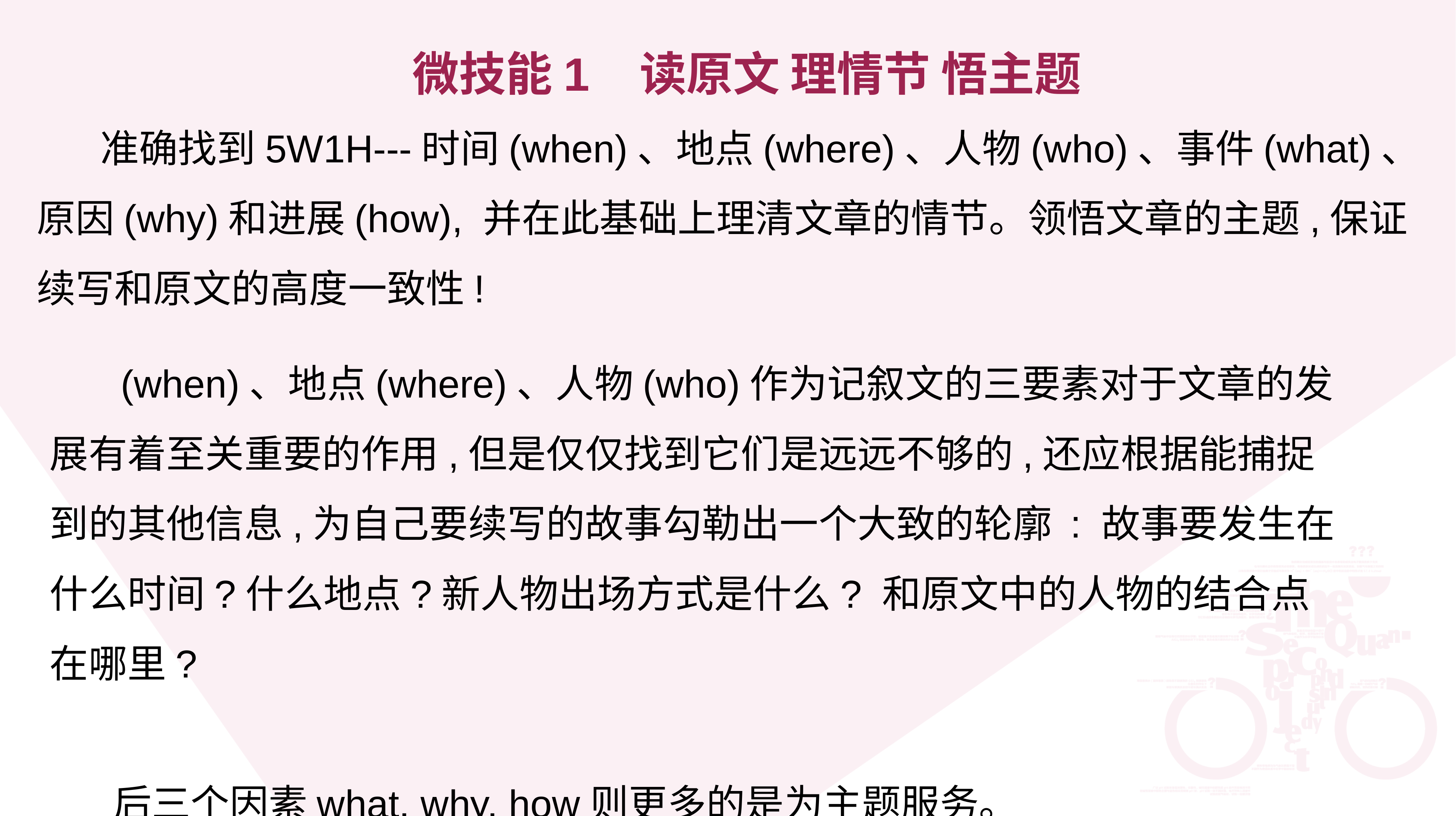

微技能1   读原文 理情节 悟主题
   准确找到5W1H---时间(when)、地点(where)、人物(who)、事件(what)、原因(why)和进展(how), 并在此基础上理清文章的情节。领悟文章的主题,保证续写和原文的高度一致性!

    (when)、地点(where)、人物(who)作为记叙文的三要素对于文章的发展有着至关重要的作用,但是仅仅找到它们是远远不够的,还应根据能捕捉到的其他信息,为自己要续写的故事勾勒出一个大致的轮廓 : 故事要发生在什么时间?什么地点?新人物出场方式是什么? 和原文中的人物的结合点在哪里?

   后三个因素what, why, how则更多的是为主题服务。